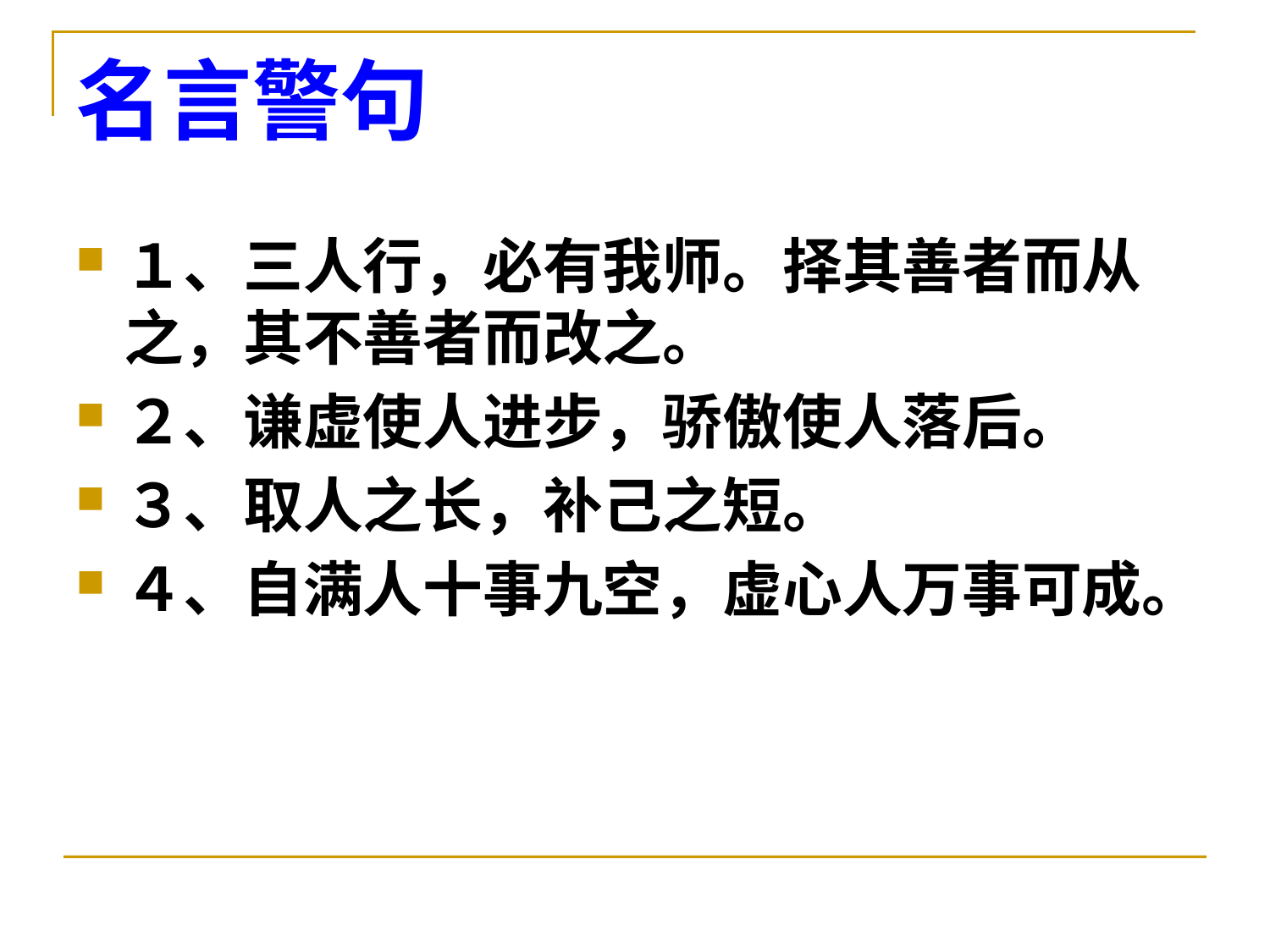

# 名言警句
１、三人行，必有我师。择其善者而从之，其不善者而改之。
２、谦虚使人进步，骄傲使人落后。
３、取人之长，补己之短。
４、自满人十事九空，虚心人万事可成。